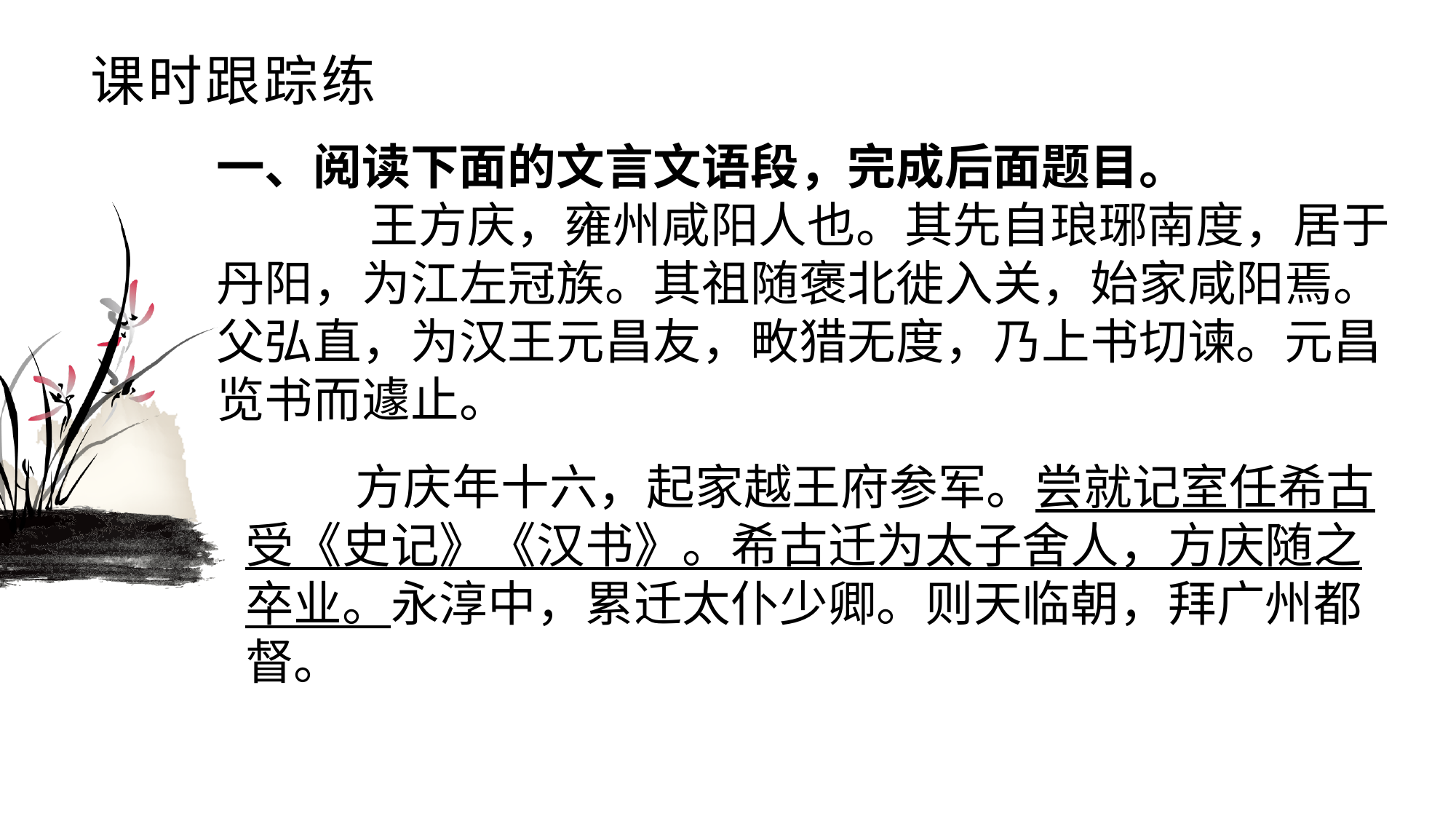

# 课时跟踪练
一、阅读下面的文言文语段，完成后面题目。         王方庆，雍州咸阳人也。其先自琅琊南度，居于丹阳，为江左冠族。其祖随褒北徙入关，始家咸阳焉。父弘直，为汉王元昌友，畋猎无度，乃上书切谏。元昌览书而遽止。
         方庆年十六，起家越王府参军。尝就记室任希古受《史记》《汉书》。希古迁为太子舍人，方庆随之卒业。永淳中，累迁太仆少卿。则天临朝，拜广州都督。